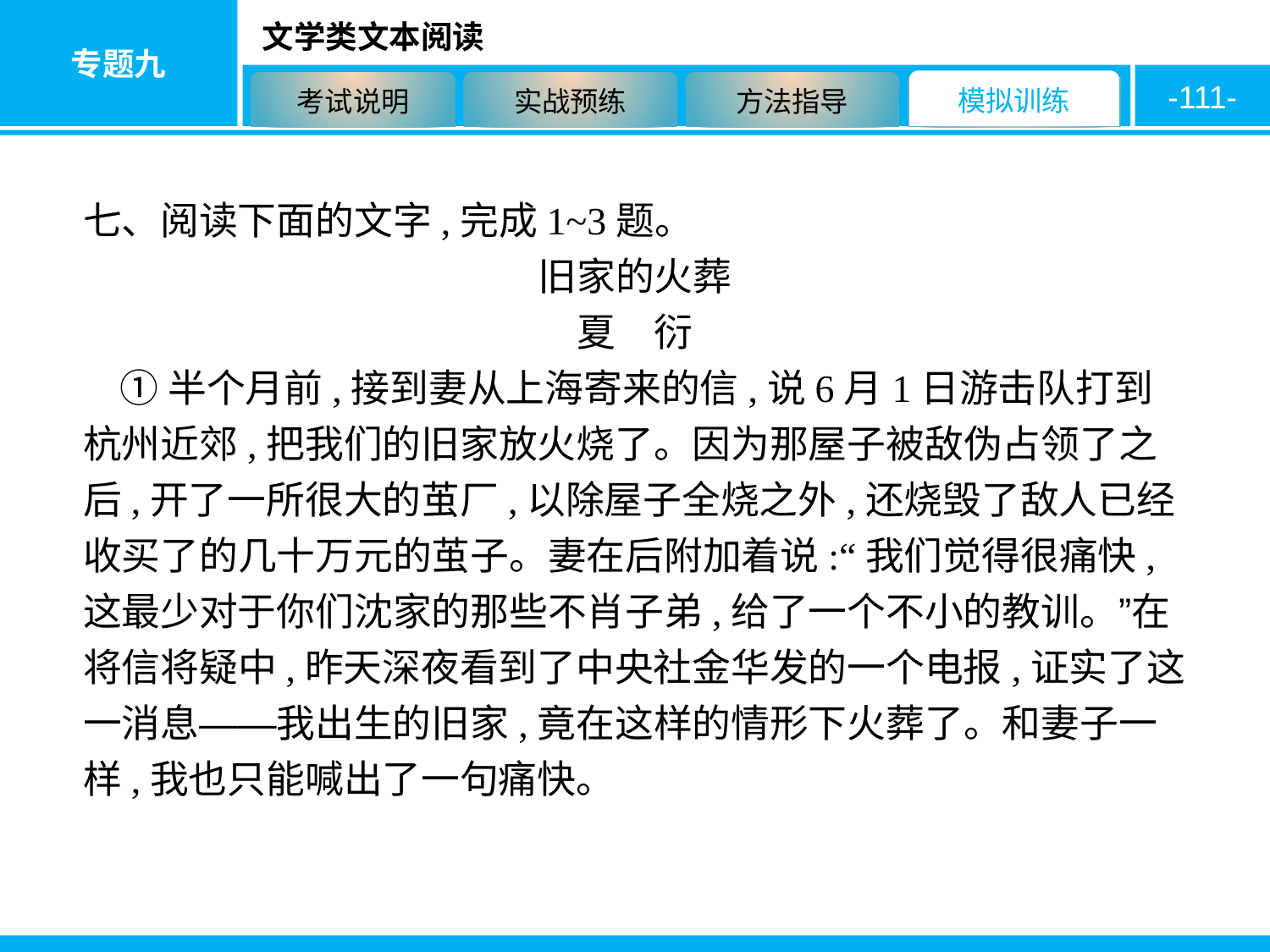

-111-
七、阅读下面的文字,完成1~3题。
旧家的火葬
夏　衍
①半个月前,接到妻从上海寄来的信,说6月1日游击队打到杭州近郊,把我们的旧家放火烧了。因为那屋子被敌伪占领了之后,开了一所很大的茧厂,以除屋子全烧之外,还烧毁了敌人已经收买了的几十万元的茧子。妻在后附加着说:“我们觉得很痛快,这最少对于你们沈家的那些不肖子弟,给了一个不小的教训。”在将信将疑中,昨天深夜看到了中央社金华发的一个电报,证实了这一消息——我出生的旧家,竟在这样的情形下火葬了。和妻子一样,我也只能喊出了一句痛快。